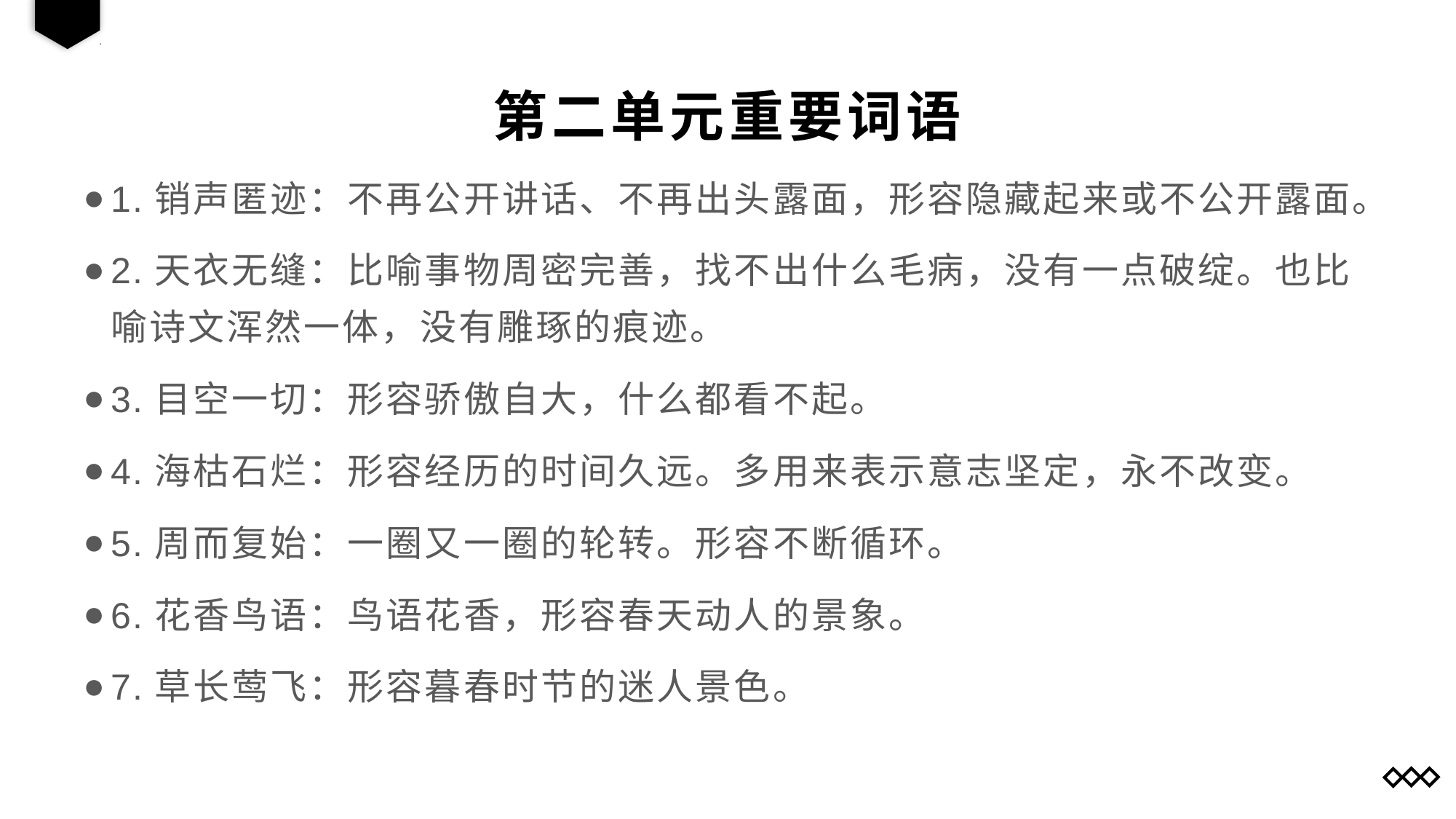

第二单元重要词语
1.销声匿迹：不再公开讲话、不再出头露面，形容隐藏起来或不公开露面。
2.天衣无缝：比喻事物周密完善，找不出什么毛病，没有一点破绽。也比喻诗文浑然一体，没有雕琢的痕迹。
3.目空一切：形容骄傲自大，什么都看不起。
4.海枯石烂：形容经历的时间久远。多用来表示意志坚定，永不改变。
5.周而复始：一圈又一圈的轮转。形容不断循环。
6.花香鸟语：鸟语花香，形容春天动人的景象。
7.草长莺飞：形容暮春时节的迷人景色。